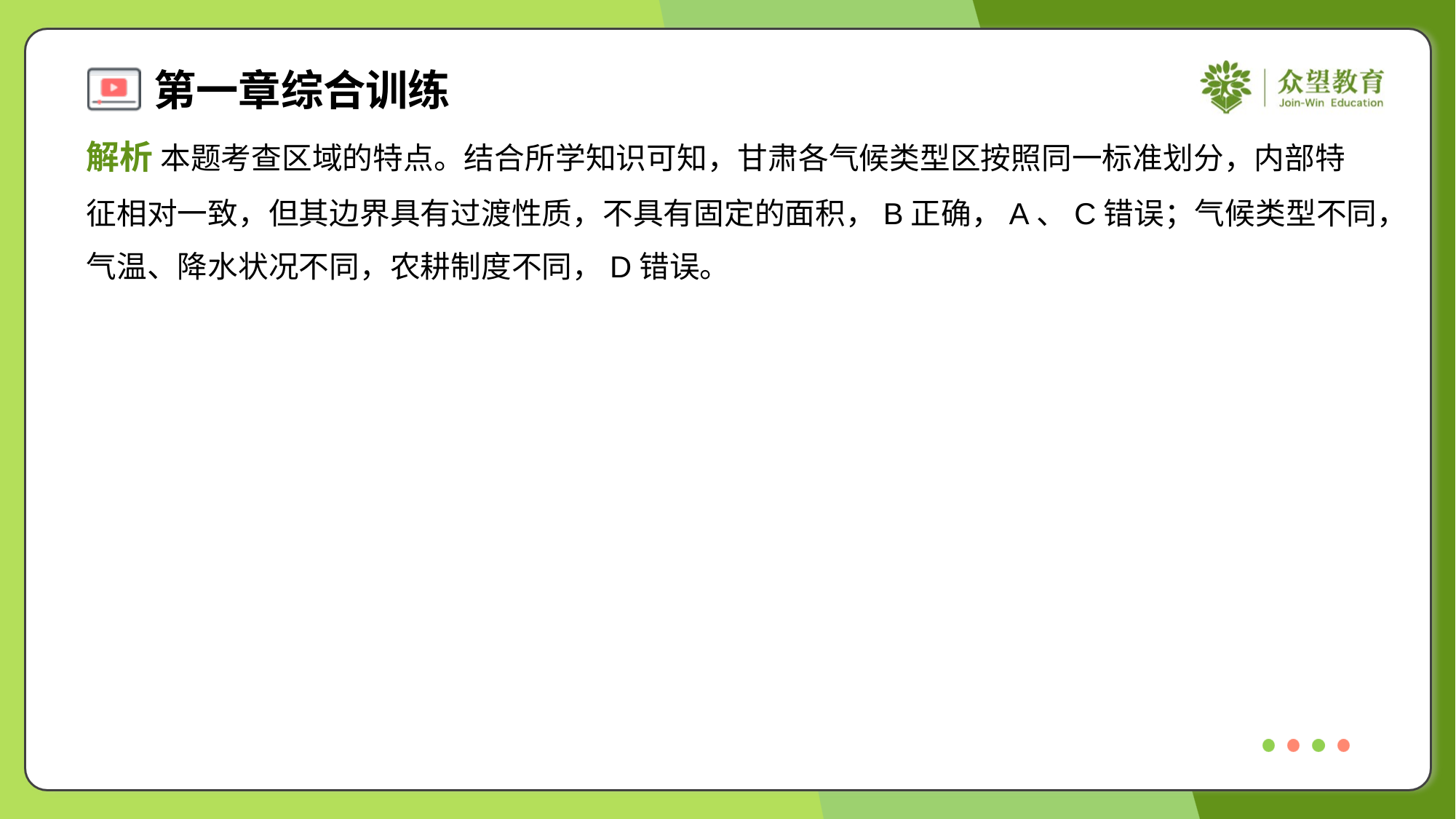

解析 本题考查区域的特点。结合所学知识可知，甘肃各气候类型区按照同一标准划分，内部特
征相对一致，但其边界具有过渡性质，不具有固定的面积，B正确，A、C错误；气候类型不同，
气温、降水状况不同，农耕制度不同，D错误。